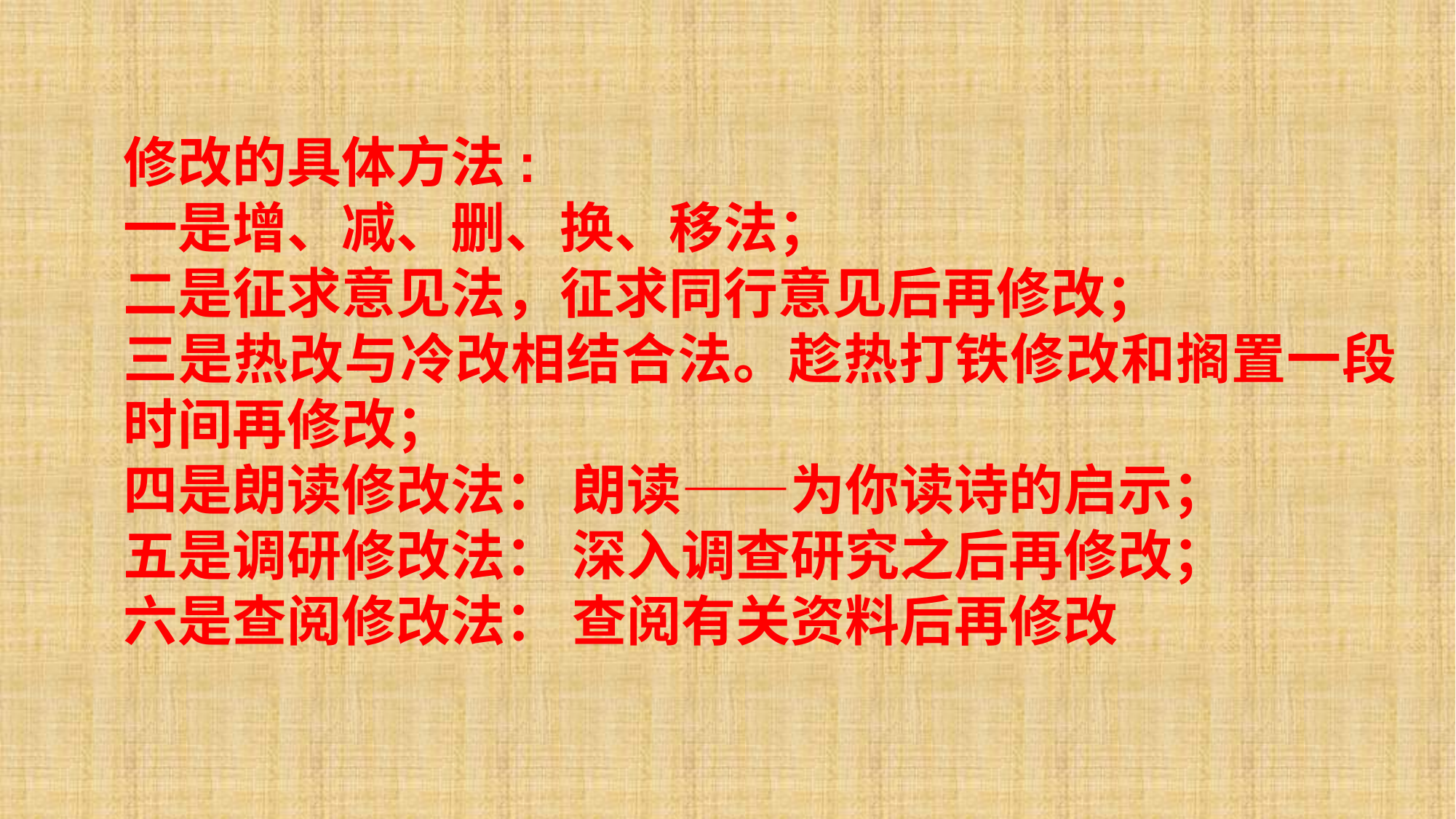

修改的具体方法:
一是增、减、删、换、移法；
二是征求意见法，征求同行意见后再修改；
三是热改与冷改相结合法。趁热打铁修改和搁置一段时间再修改；
四是朗读修改法： 朗读——为你读诗的启示；
五是调研修改法： 深入调查研究之后再修改；
六是查阅修改法： 查阅有关资料后再修改